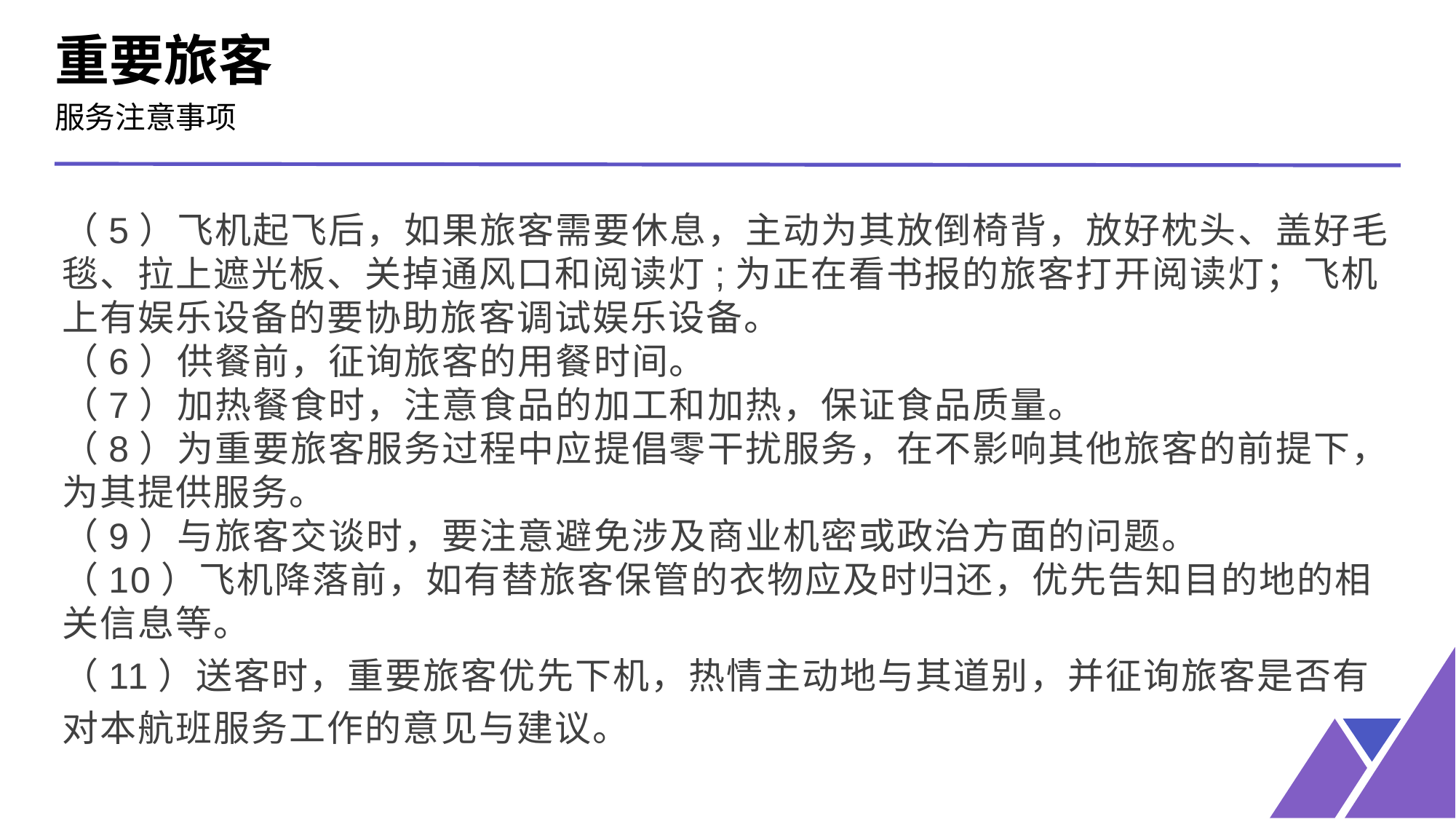

重要旅客
服务注意事项
（5）飞机起飞后，如果旅客需要休息，主动为其放倒椅背，放好枕头、盖好毛毯、拉上遮光板、关掉通风口和阅读灯;为正在看书报的旅客打开阅读灯；飞机上有娱乐设备的要协助旅客调试娱乐设备。
（6）供餐前，征询旅客的用餐时间。
（7）加热餐食时，注意食品的加工和加热，保证食品质量。
（8）为重要旅客服务过程中应提倡零干扰服务，在不影响其他旅客的前提下，为其提供服务。
（9）与旅客交谈时，要注意避免涉及商业机密或政治方面的问题。
（10）飞机降落前，如有替旅客保管的衣物应及时归还，优先告知目的地的相关信息等。
（11）送客时，重要旅客优先下机，热情主动地与其道别，并征询旅客是否有对本航班服务工作的意见与建议。